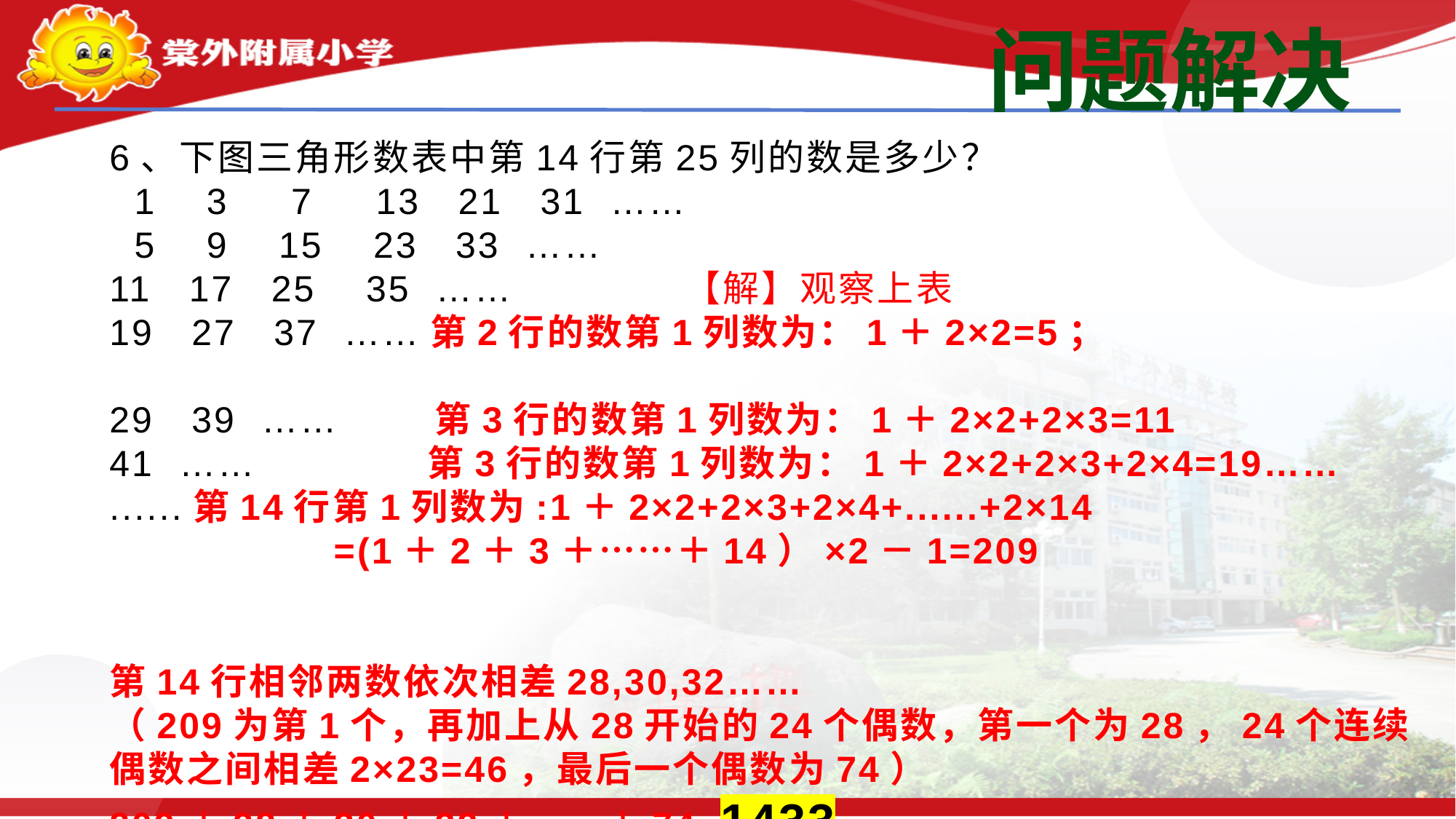

问题解决
6、下图三角形数表中第14行第25列的数是多少？
  1    3     7     13   21   31  ……
  5    9    15    23   33  ……
11   17   25    35  ……             【解】观察上表
19   27   37  ……第2行的数第1列数为：1＋2×2=5；
29   39  ……       第3行的数第1列数为：1＋2×2+2×3=11
41  ……             第3行的数第1列数为：1＋2×2+2×3+2×4=19……
......第14行第1列数为:1＋2×2+2×3+2×4+......+2×14
                  =(1＋2＋3＋……＋14）×2－1=209
第14行相邻两数依次相差28,30,32……
（209为第1个，再加上从28开始的24个偶数，第一个为28，24个连续偶数之间相差2×23=46，最后一个偶数为74）
209＋28＋30＋32＋……＋74=1433
                                 答：第14行第25列的数是1433。